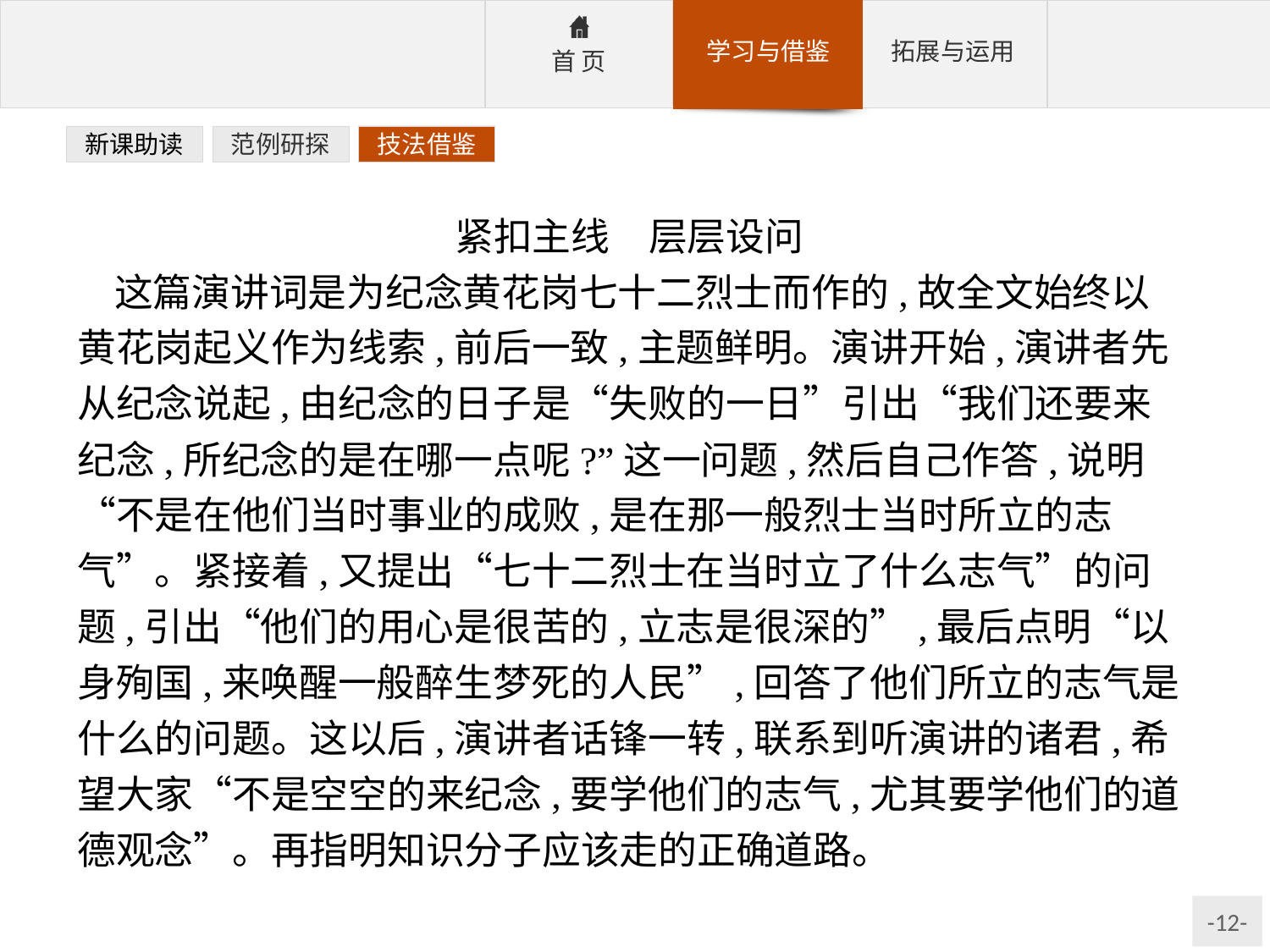

新课助读
范例研探
技法借鉴
紧扣主线　层层设问
这篇演讲词是为纪念黄花岗七十二烈士而作的,故全文始终以黄花岗起义作为线索,前后一致,主题鲜明。演讲开始,演讲者先从纪念说起,由纪念的日子是“失败的一日”引出“我们还要来纪念,所纪念的是在哪一点呢?”这一问题,然后自己作答,说明“不是在他们当时事业的成败,是在那一般烈士当时所立的志气”。紧接着,又提出“七十二烈士在当时立了什么志气”的问题,引出“他们的用心是很苦的,立志是很深的”,最后点明“以身殉国,来唤醒一般醉生梦死的人民”,回答了他们所立的志气是什么的问题。这以后,演讲者话锋一转,联系到听演讲的诸君,希望大家“不是空空的来纪念,要学他们的志气,尤其要学他们的道德观念”。再指明知识分子应该走的正确道路。